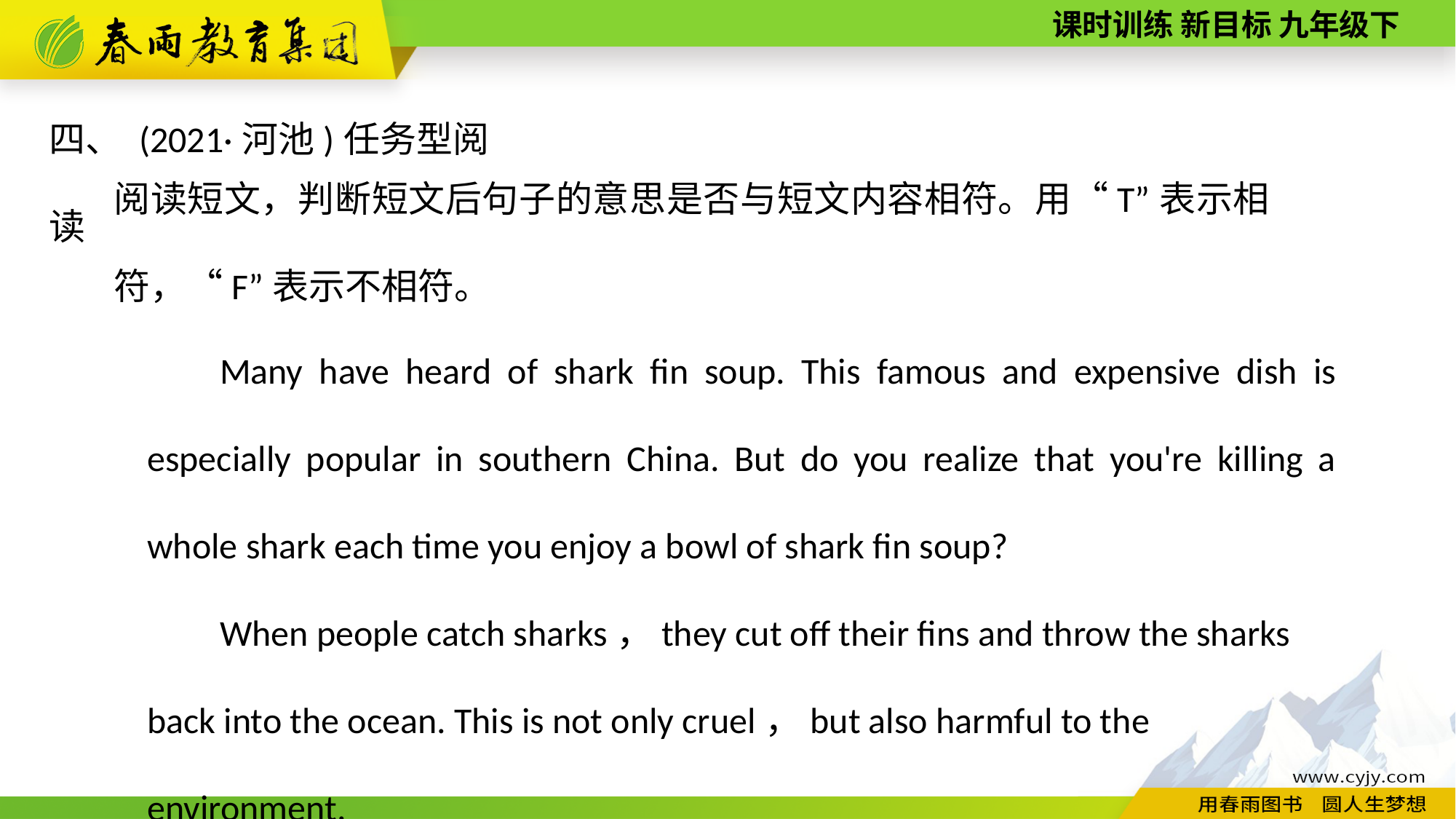

四、 (2021·河池)任务型阅读
阅读短文，判断短文后句子的意思是否与短文内容相符。用“T”表示相符，“F”表示不相符。
Many have heard of shark fin soup. This famous and expensive dish is especially popular in southern China. But do you realize that you're killing a whole shark each time you enjoy a bowl of shark fin soup?
When people catch sharks，they cut off their fins and throw the sharks back into the ocean. This is not only cruel，but also harmful to the environment.